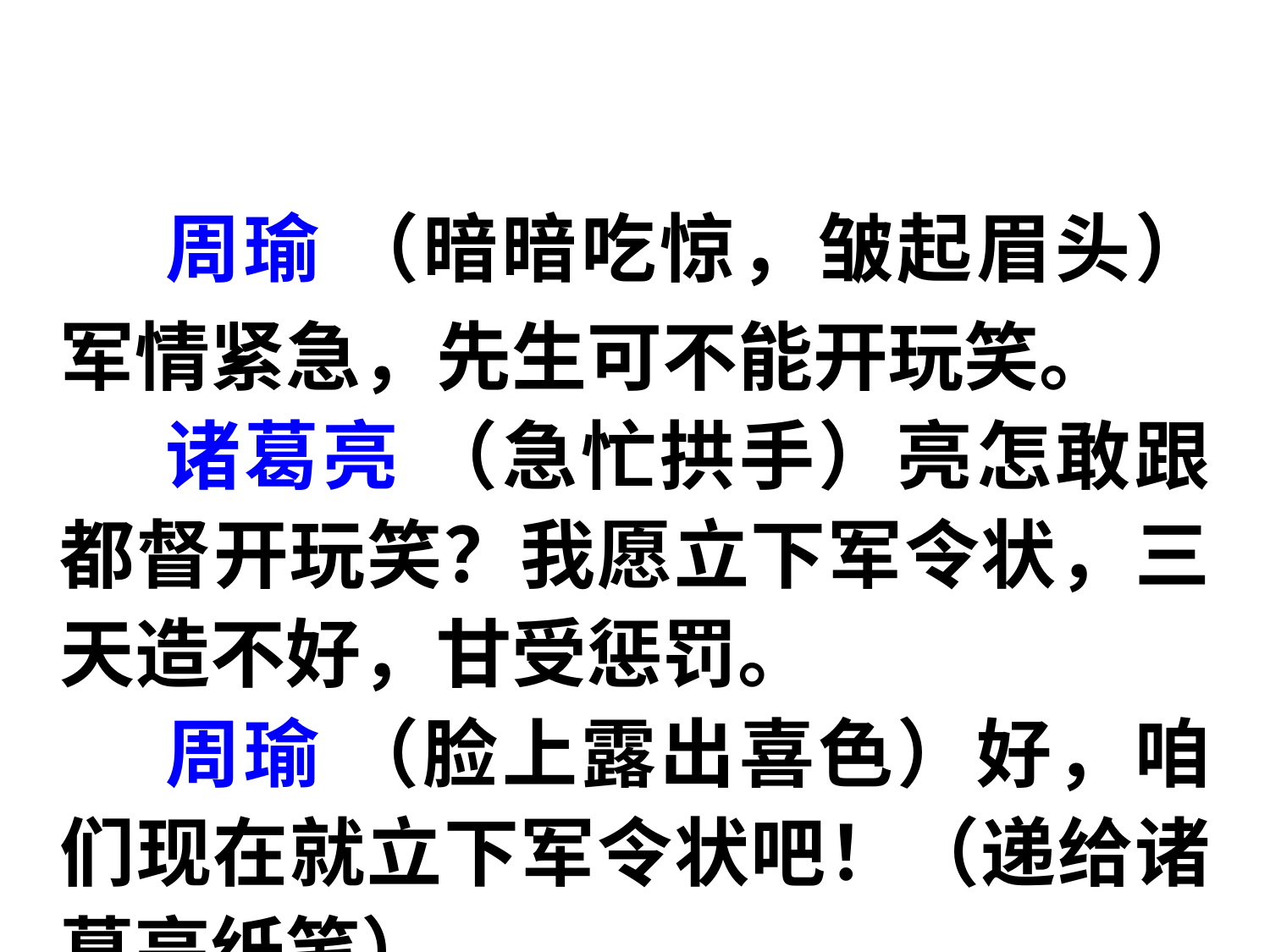

周瑜 （暗暗吃惊，皱起眉头）军情紧急，先生可不能开玩笑。
    诸葛亮 （急忙拱手）亮怎敢跟都督开玩笑？我愿立下军令状，三天造不好，甘受惩罚。
    周瑜 （脸上露出喜色）好，咱们现在就立下军令状吧！（递给诸葛亮纸笔）